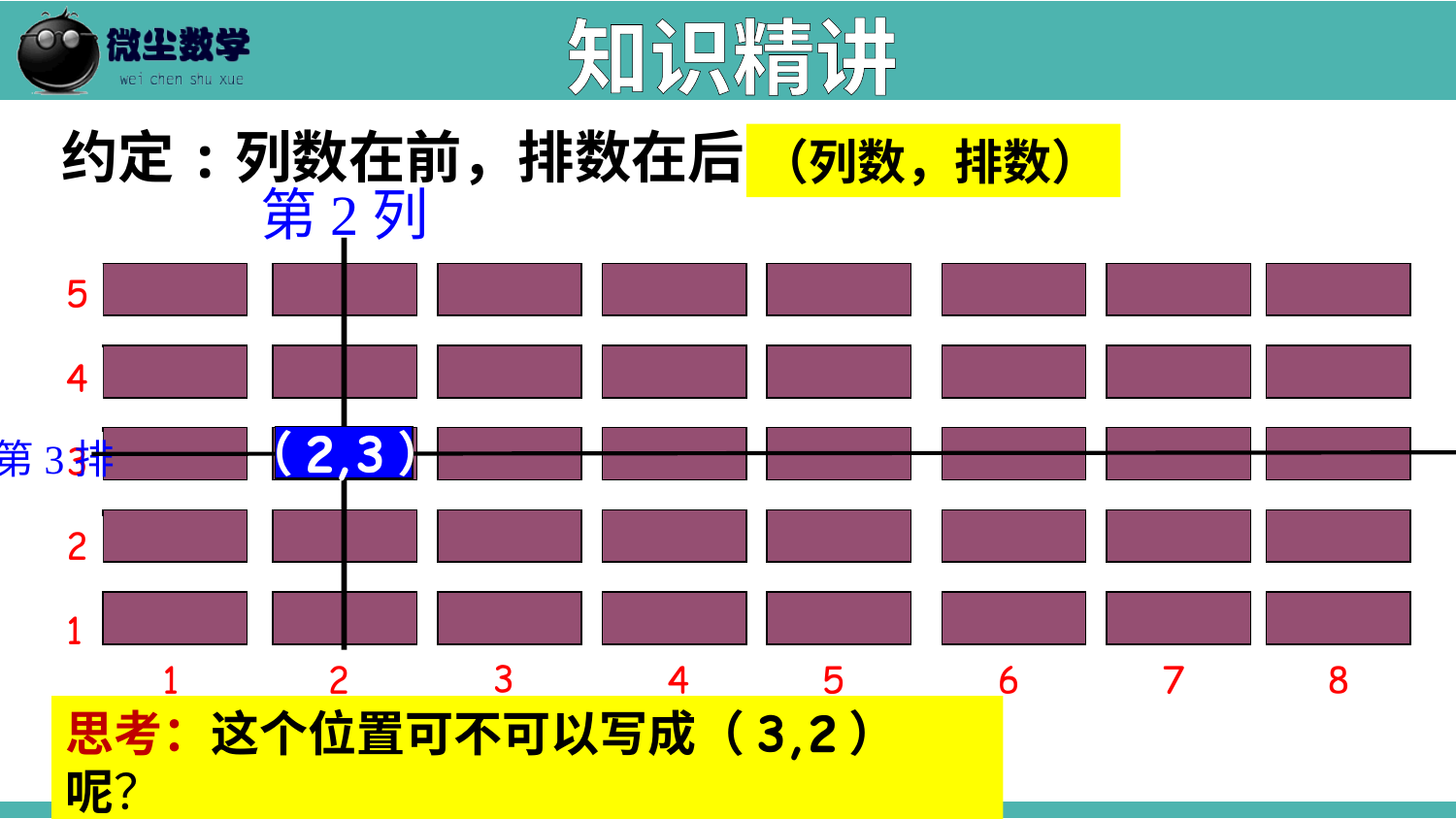

知识精讲
约定:列数在前，排数在后
（列数，排数）
第2列

5
4
3
2
1

讲台
3
1
2
4
5
6
7
8
（2,3）
第3排

思考：这个位置可不可以写成（3,2）呢？